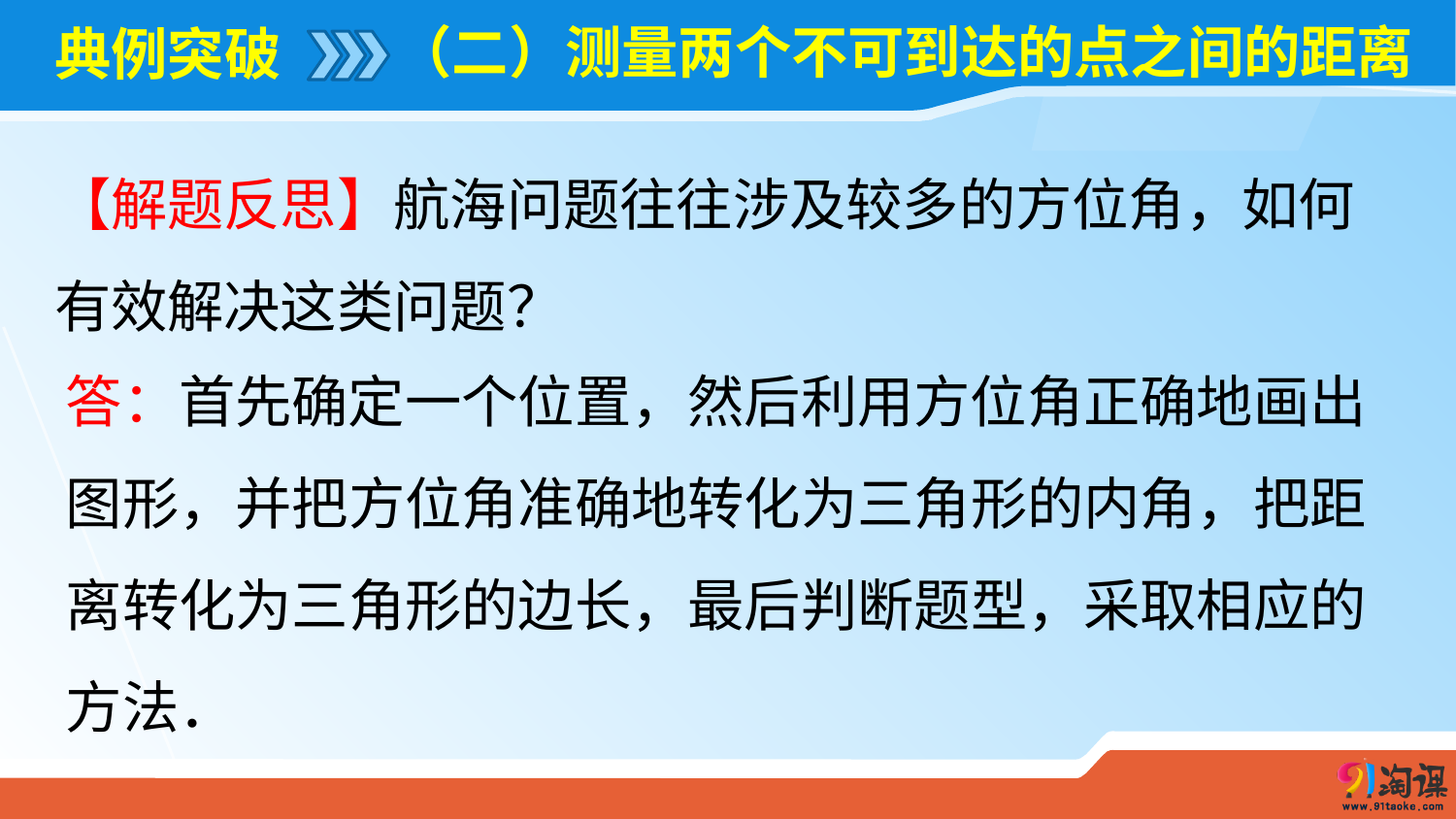

（二）测量两个不可到达的点之间的距离
# 典例突破
【解题反思】航海问题往往涉及较多的方位角，如何有效解决这类问题？
答：首先确定一个位置，然后利用方位角正确地画出图形，并把方位角准确地转化为三角形的内角，把距离转化为三角形的边长，最后判断题型，采取相应的方法．